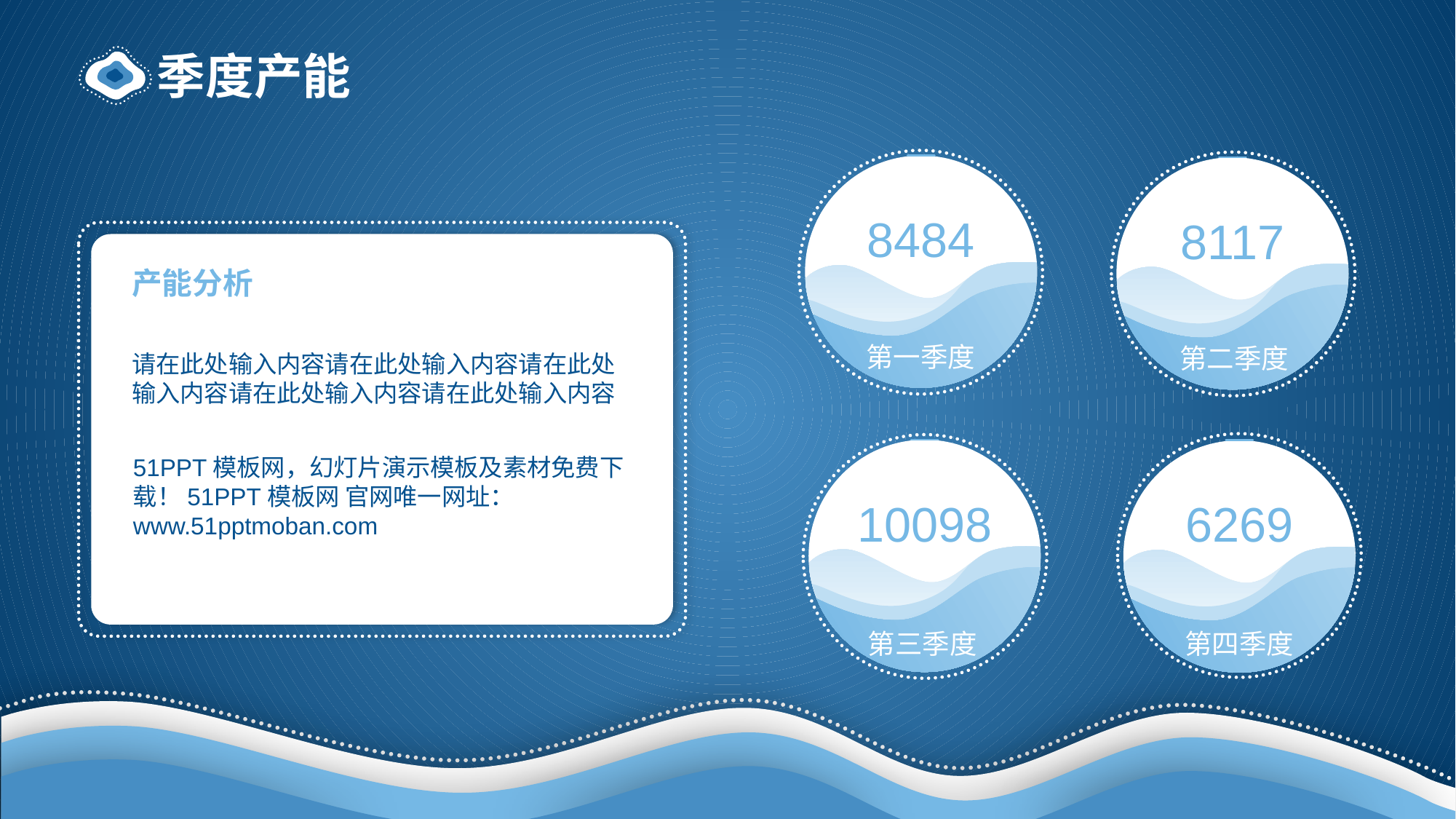

# 季度产能

8484
第一季度

8117
第二季度

v
产能分析
请在此处输入内容请在此处输入内容请在此处输入内容请在此处输入内容请在此处输入内容

6269
第四季度

10098
第三季度
51PPT模板网，幻灯片演示模板及素材免费下载！51PPT模板网 官网唯一网址：www.51pptmoban.com